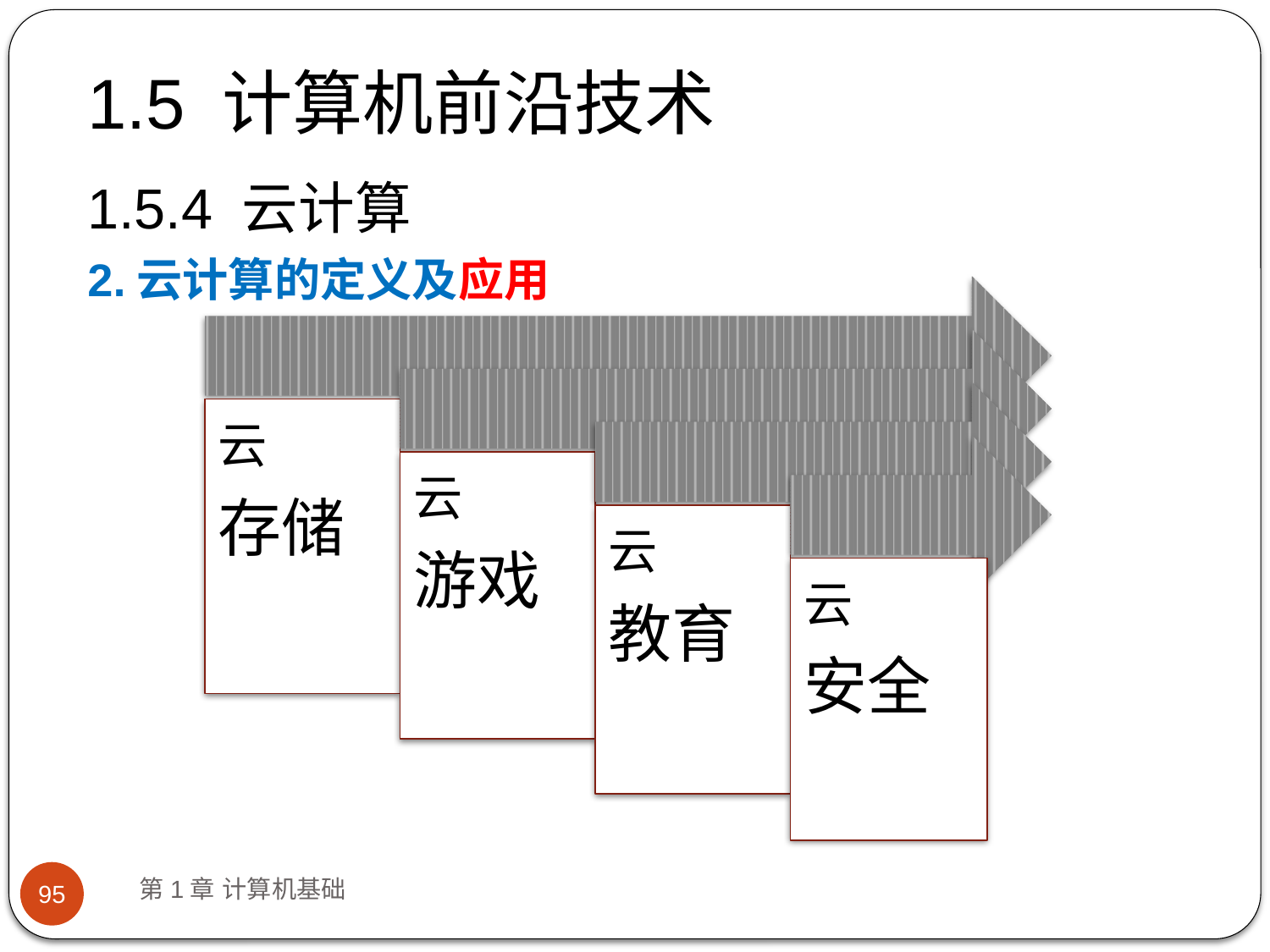

# 1.5 计算机前沿技术
1.5.4 云计算
2.云计算的定义及应用
云
存储
云
游戏
云
教育
云
安全
第1章 计算机基础
95